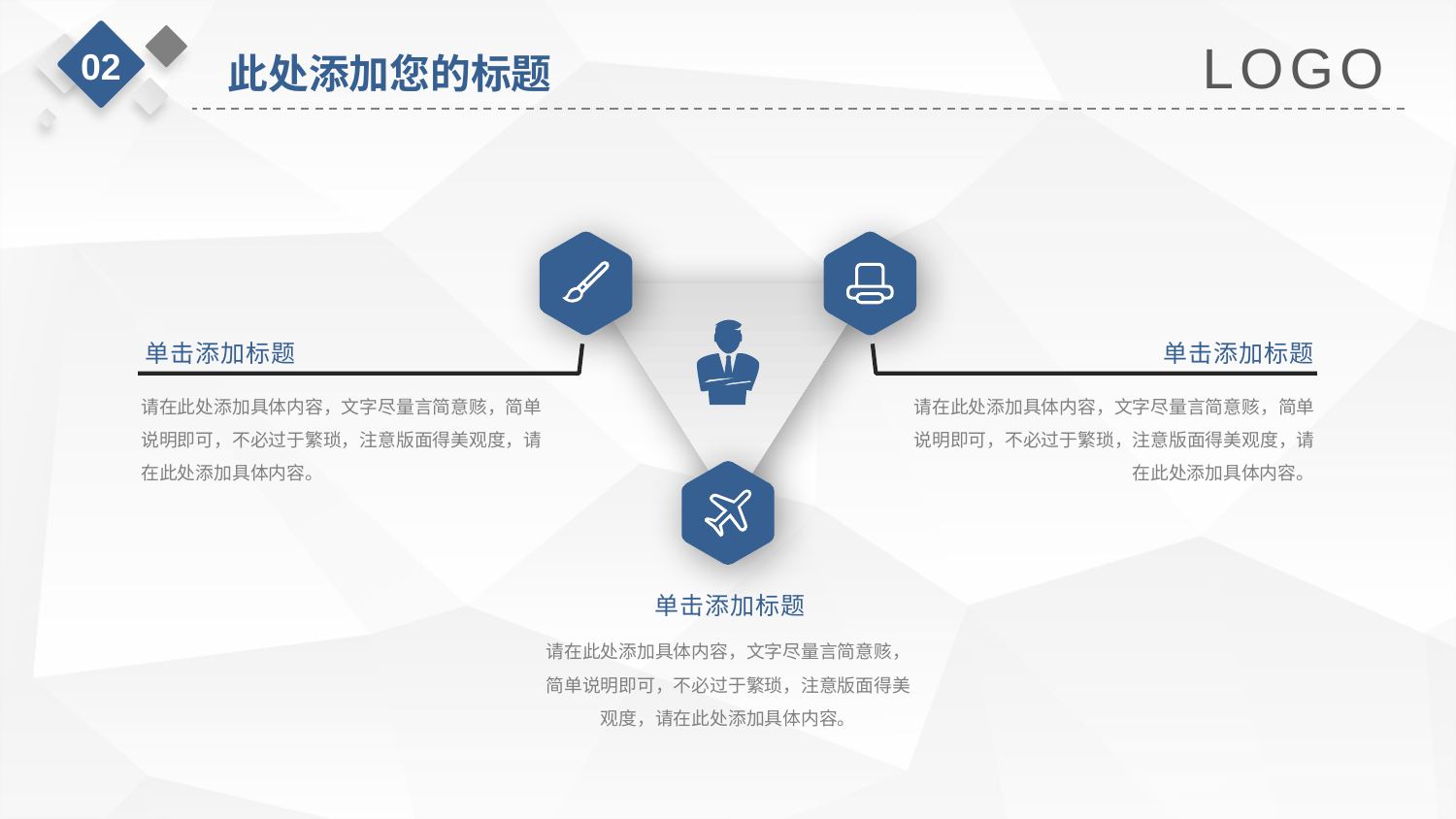

LOGO

02

此处添加您的标题

单击添加标题
单击添加标题

请在此处添加具体内容，文字尽量言简意赅，简单说明即可，不必过于繁琐，注意版面得美观度，请在此处添加具体内容。
请在此处添加具体内容，文字尽量言简意赅，简单说明即可，不必过于繁琐，注意版面得美观度，请在此处添加具体内容。

单击添加标题
请在此处添加具体内容，文字尽量言简意赅，简单说明即可，不必过于繁琐，注意版面得美观度，请在此处添加具体内容。